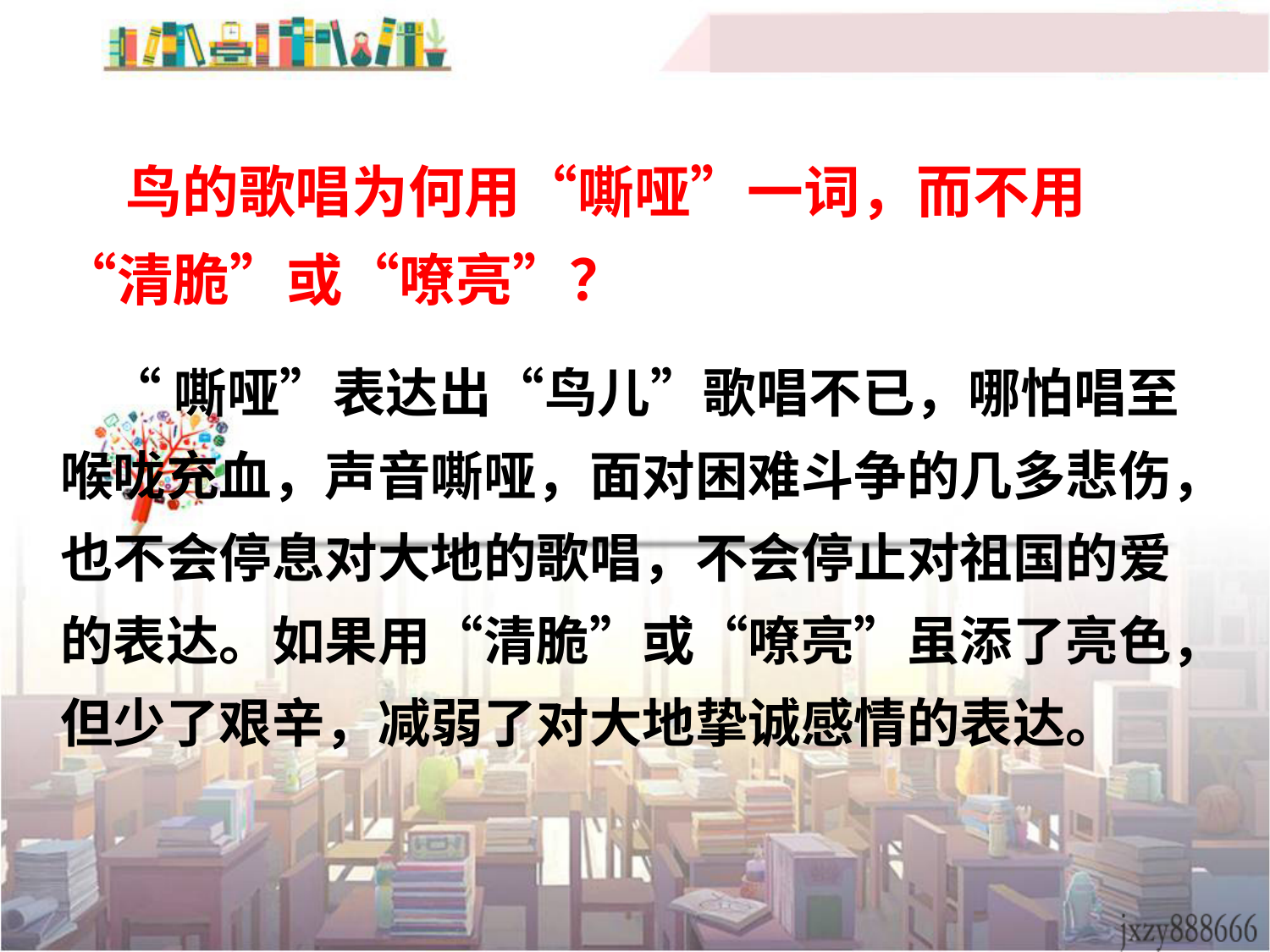

鸟的歌唱为何用“嘶哑”一词，而不用“清脆”或“嘹亮”？
    “嘶哑”表达出“鸟儿”歌唱不已，哪怕唱至喉咙充血，声音嘶哑，面对困难斗争的几多悲伤，也不会停息对大地的歌唱，不会停止对祖国的爱的表达。如果用“清脆”或“嘹亮”虽添了亮色，但少了艰辛，减弱了对大地挚诚感情的表达。